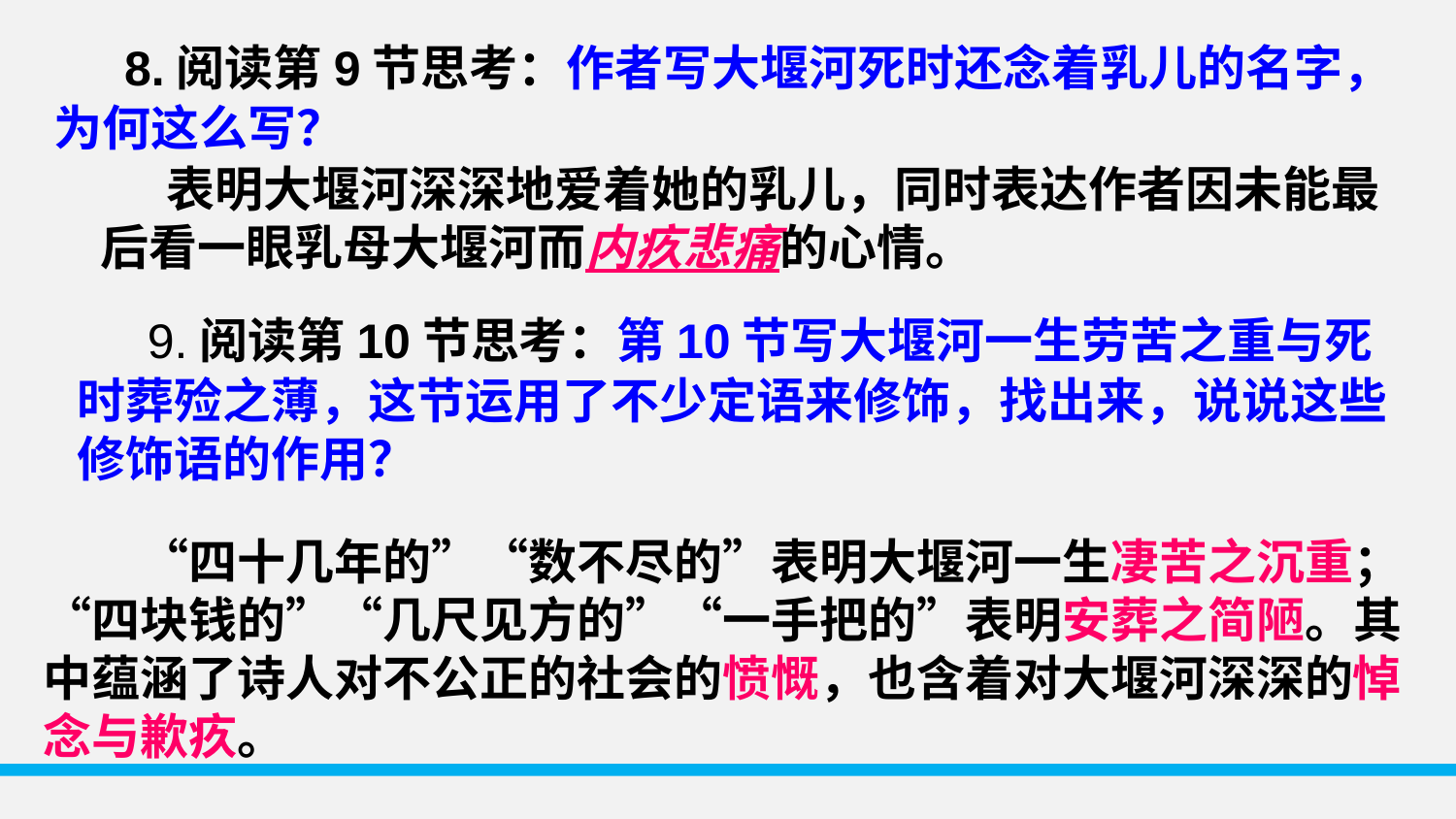

8.阅读第9节思考：作者写大堰河死时还念着乳儿的名字，为何这么写？
     表明大堰河深深地爱着她的乳儿，同时表达作者因未能最后看一眼乳母大堰河而内疚悲痛的心情。
　9.阅读第10节思考：第10节写大堰河一生劳苦之重与死时葬殓之薄，这节运用了不少定语来修饰，找出来，说说这些修饰语的作用？
　　“四十几年的”“数不尽的”表明大堰河一生凄苦之沉重；“四块钱的”“几尺见方的”“一手把的”表明安葬之简陋。其中蕴涵了诗人对不公正的社会的愤慨，也含着对大堰河深深的悼念与歉疚。